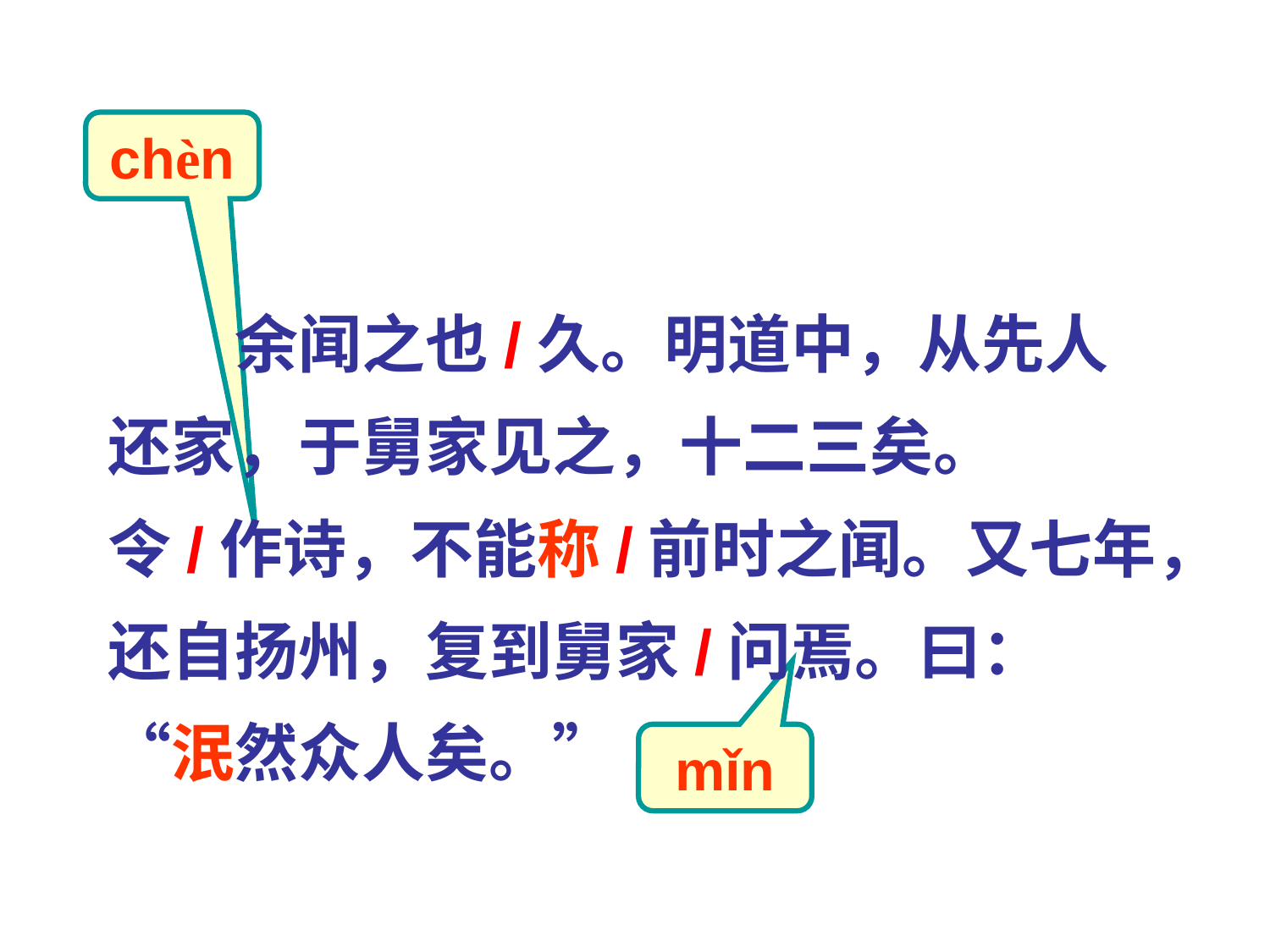

chèn
　　余闻之也/久。明道中，从先人还家，于舅家见之，十二三矣。令/作诗，不能称/前时之闻。又七年，还自扬州，复到舅家/问焉。曰：“泯然众人矣。”
mǐn